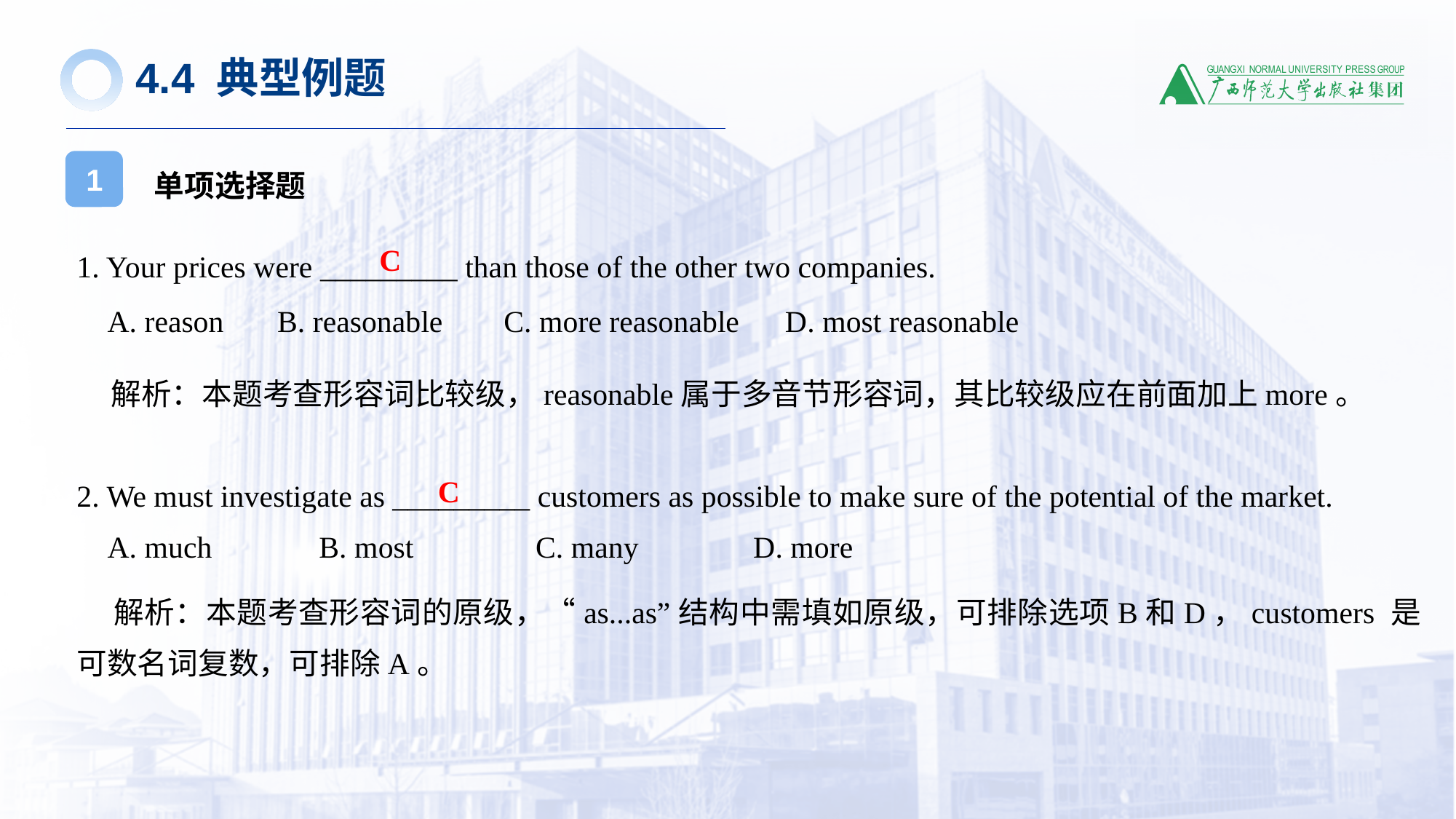

4.4 典型例题

单项选择题

1
1. Your prices were _________ than those of the other two companies.
    A. reason       B. reasonable        C. more reasonable      D. most reasonable

    解析：本题考查形容词比较级，reasonable属于多音节形容词，其比较级应在前面加上more。

2. We must investigate as _________ customers as possible to make sure of the potential of the market.
    A. much              B. most                C. many               D. more

    解析：本题考查形容词的原级，“as...as”结构中需填如原级，可排除选项B和D，customers 是可数名词复数，可排除A。
C
C